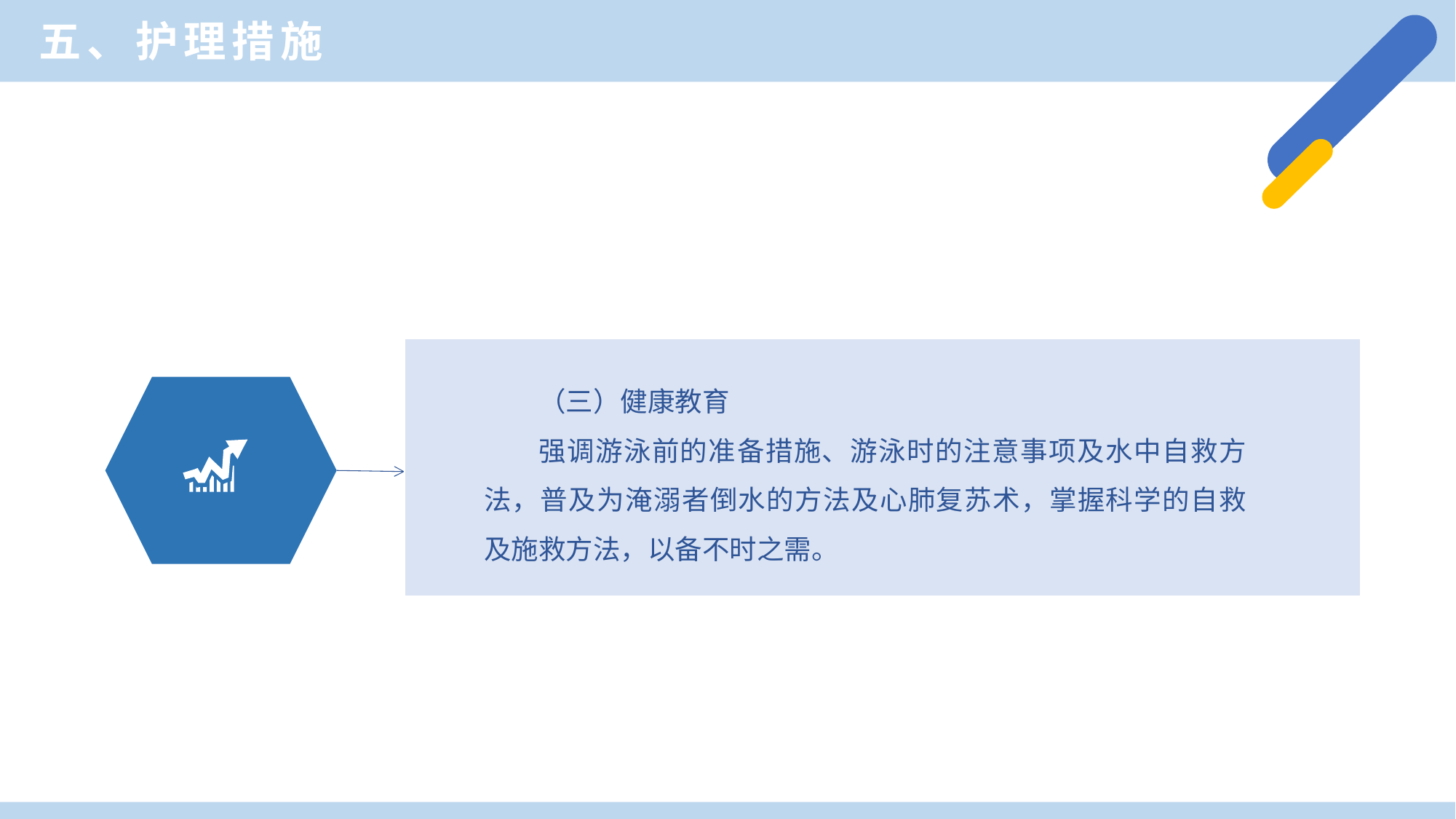

五、护理措施

（三）健康教育
强调游泳前的准备措施、游泳时的注意事项及水中自救方法，普及为淹溺者倒水的方法及心肺复苏术，掌握科学的自救及施救方法，以备不时之需。